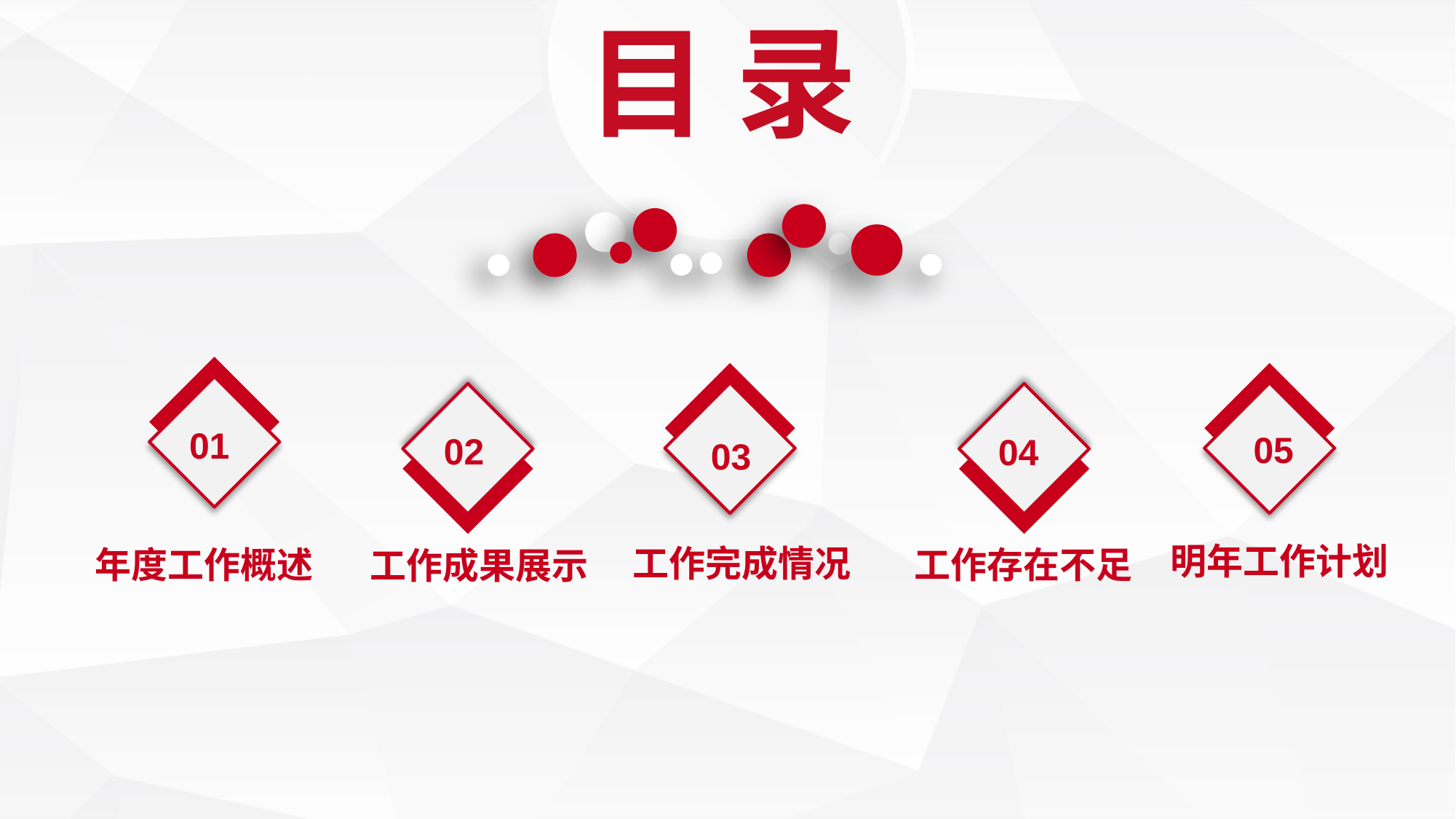

目 录

01
05
02
04
03
明年工作计划
工作完成情况
年度工作概述
工作存在不足
工作成果展示